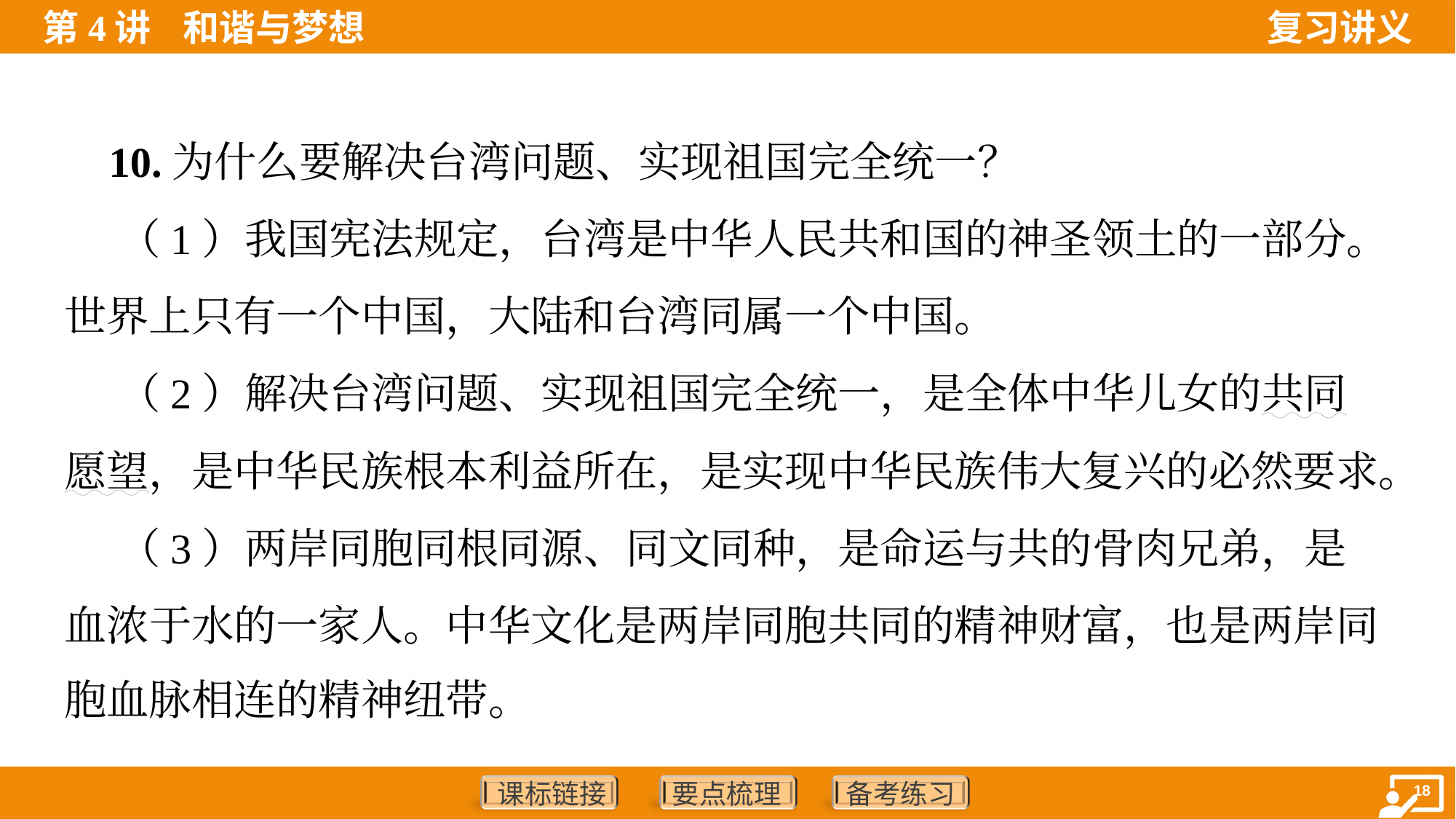

10.为什么要解决台湾问题、实现祖国完全统一？
    （1）我国宪法规定，台湾是中华人民共和国的神圣领土的一部分。
世界上只有一个中国，大陆和台湾同属一个中国。
    （2）解决台湾问题、实现祖国完全统一，是全体中华儿女的共同
愿望，是中华民族根本利益所在，是实现中华民族伟大复兴的必然要求。
    （3）两岸同胞同根同源、同文同种，是命运与共的骨肉兄弟，是
血浓于水的一家人。中华文化是两岸同胞共同的精神财富，也是两岸同
胞血脉相连的精神纽带。